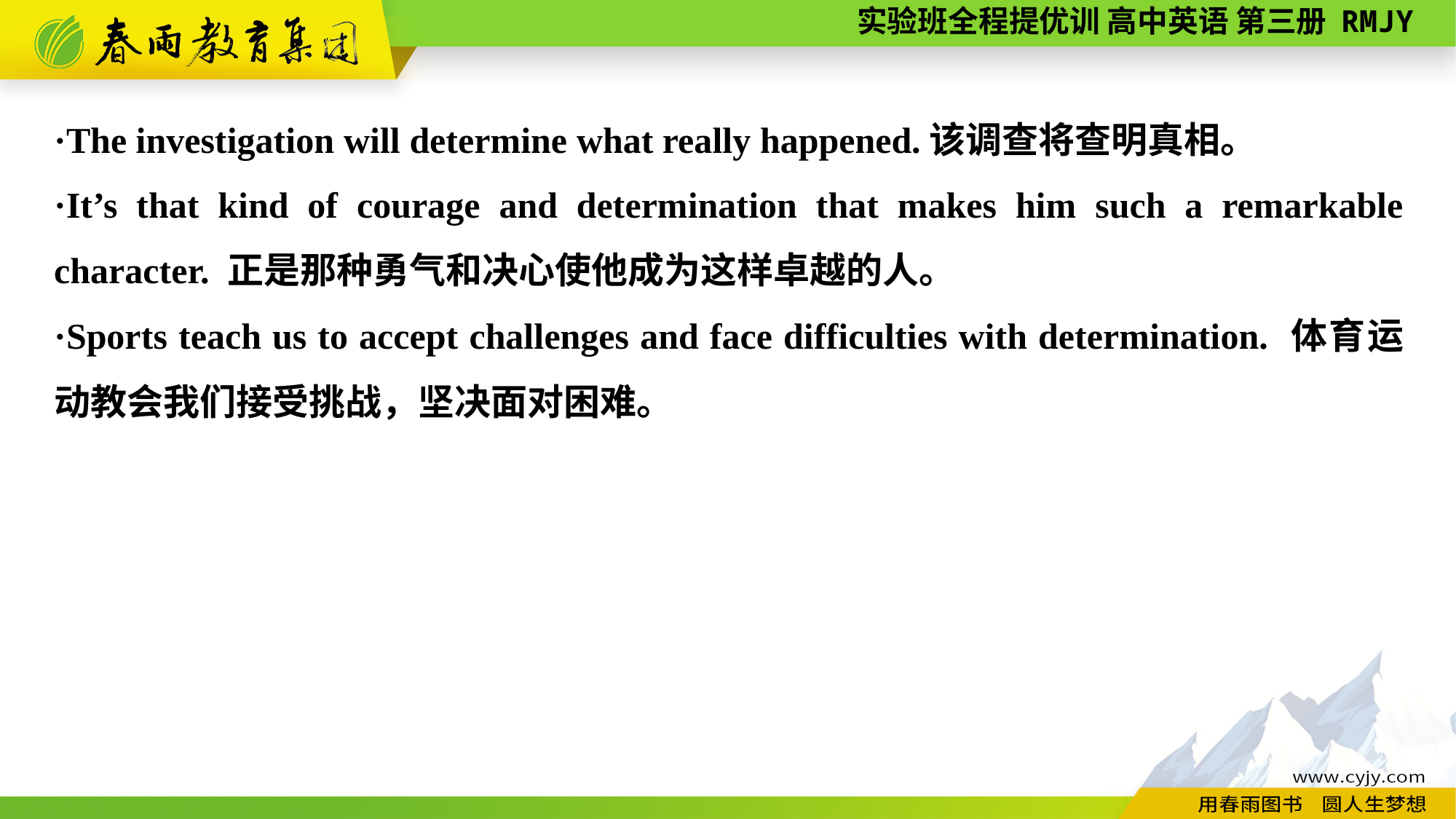

·The investigation will determine what really happened.该调查将查明真相。
·It’s that kind of courage and determination that makes him such a remarkable character. 正是那种勇气和决心使他成为这样卓越的人。
·Sports teach us to accept challenges and face difficulties with determination. 体育运动教会我们接受挑战，坚决面对困难。